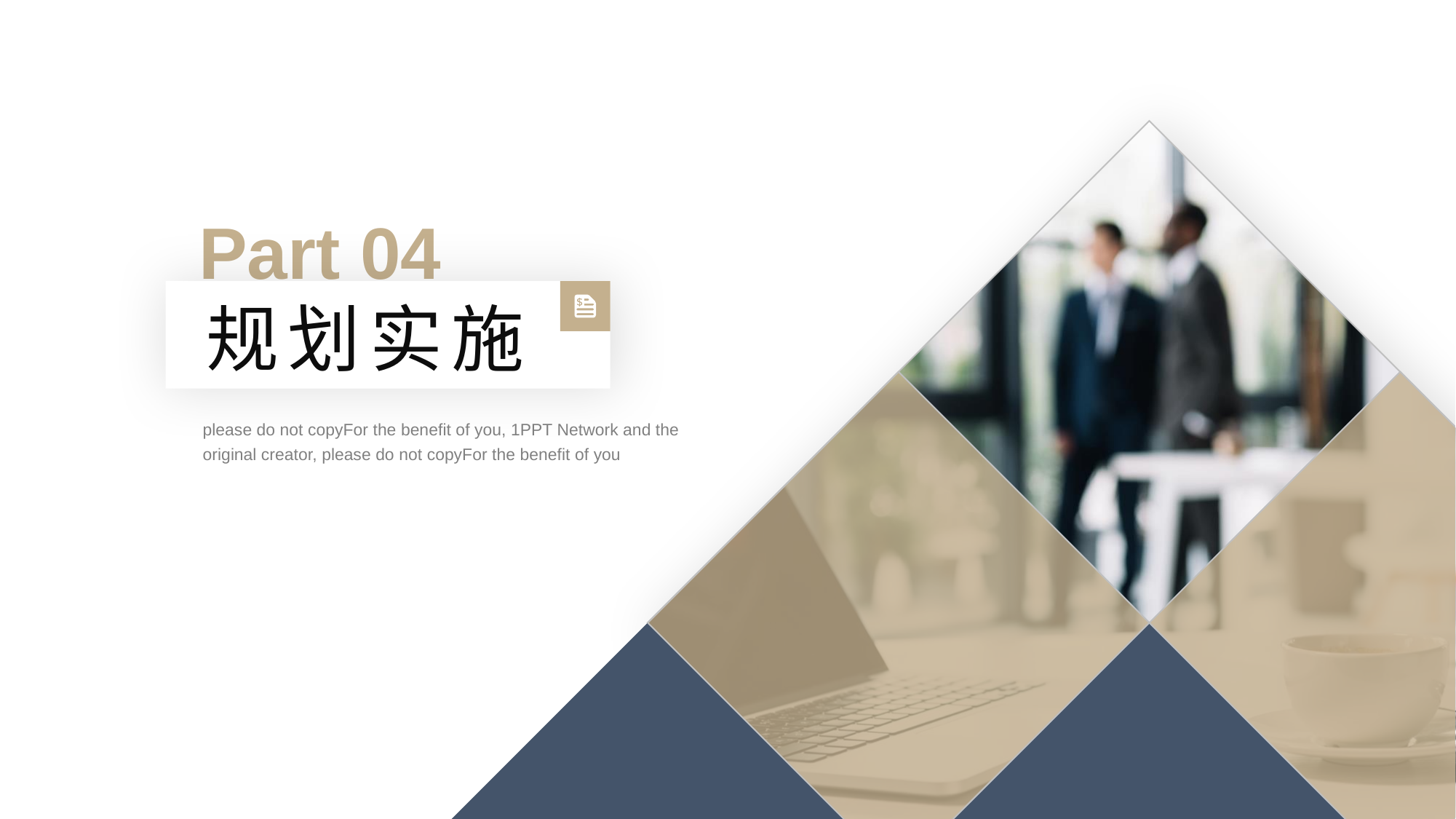

Part 04

规划实施
please do not copyFor the benefit of you, 1PPT Network and the original creator, please do not copyFor the benefit of you